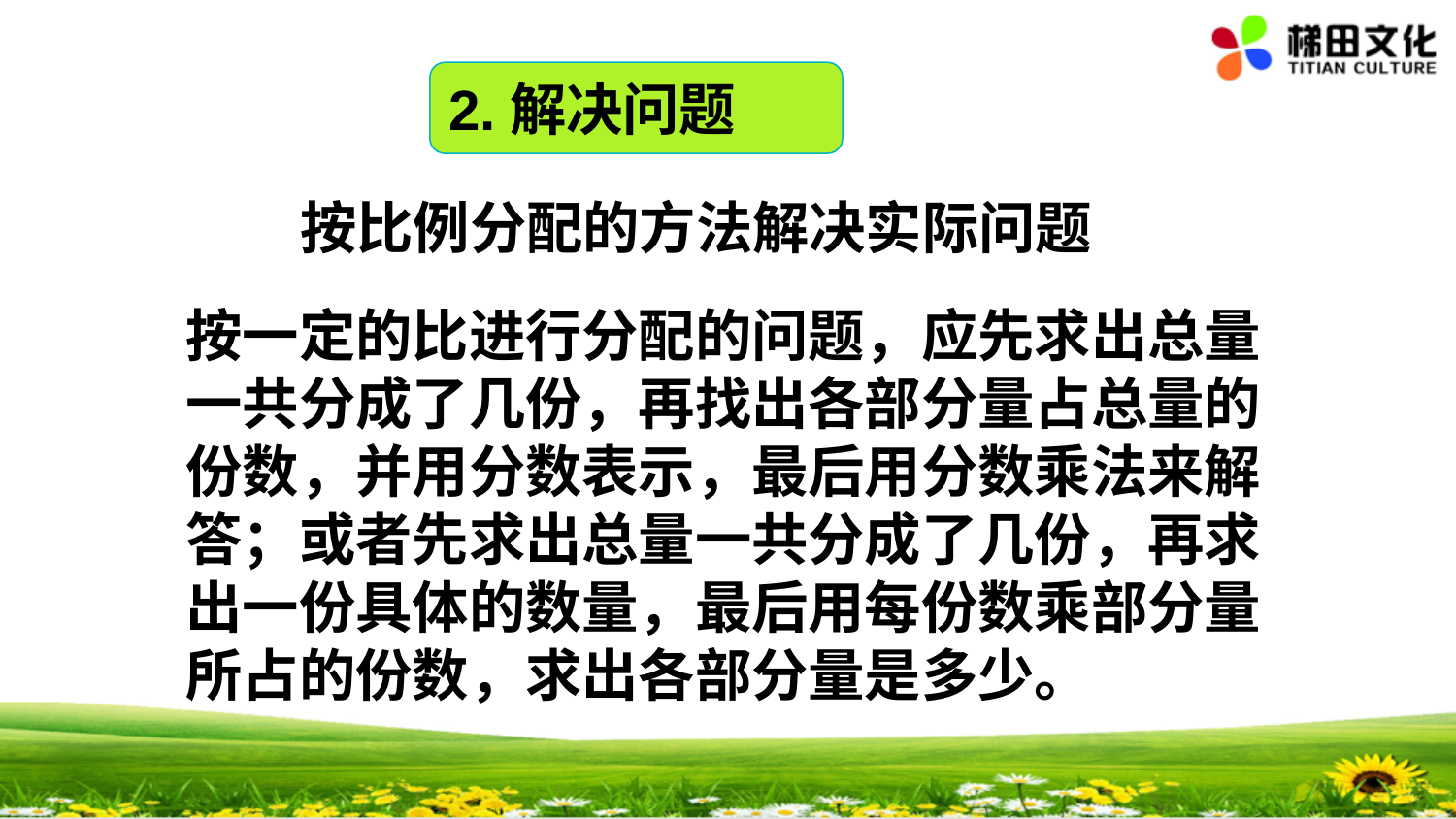

2.解决问题
按比例分配的方法解决实际问题
按一定的比进行分配的问题，应先求出总量一共分成了几份，再找出各部分量占总量的份数，并用分数表示，最后用分数乘法来解答；或者先求出总量一共分成了几份，再求出一份具体的数量，最后用每份数乘部分量所占的份数，求出各部分量是多少。